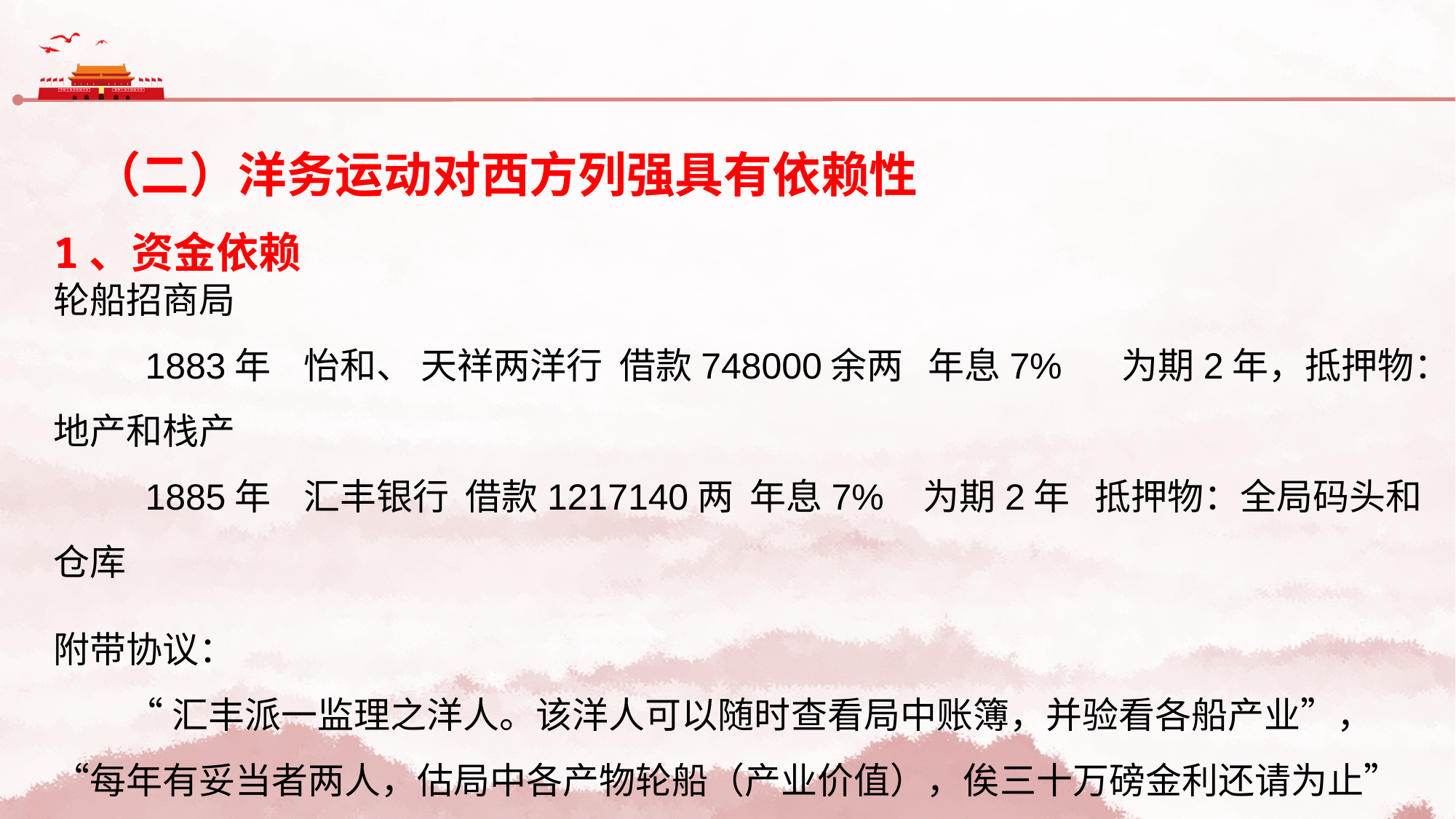

（二）洋务运动对西方列强具有依赖性
1、资金依赖
轮船招商局
         1883年    怡和、 天祥两洋行  借款748000余两   年息7%     为期2年，抵押物：地产和栈产
         1885年    汇丰银行  借款1217140两  年息7%   为期2年   抵押物：全局码头和仓库

附带协议：
         “汇丰派一监理之洋人。该洋人可以随时查看局中账簿，并验看各船产业”，“每年有妥当者两人，估局中各产物轮船（产业价值），俟三十万磅金利还请为止”

                                                        ——《清代外债史资料》（上）